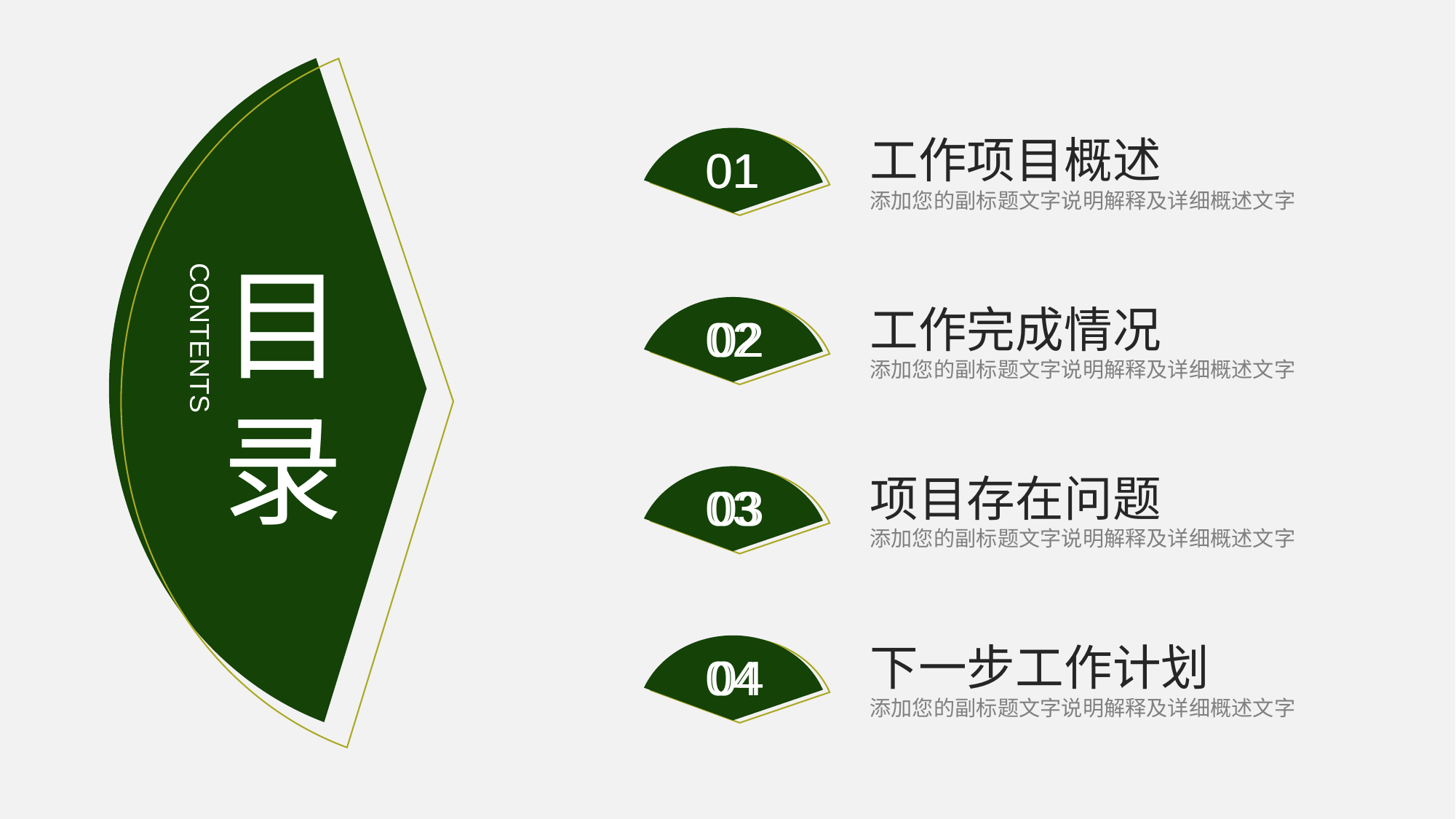

工作项目概述
添加您的副标题文字说明解释及详细概述文字
01
工作完成情况
添加您的副标题文字说明解释及详细概述文字
02
项目存在问题
添加您的副标题文字说明解释及详细概述文字
03
下一步工作计划
添加您的副标题文字说明解释及详细概述文字
04